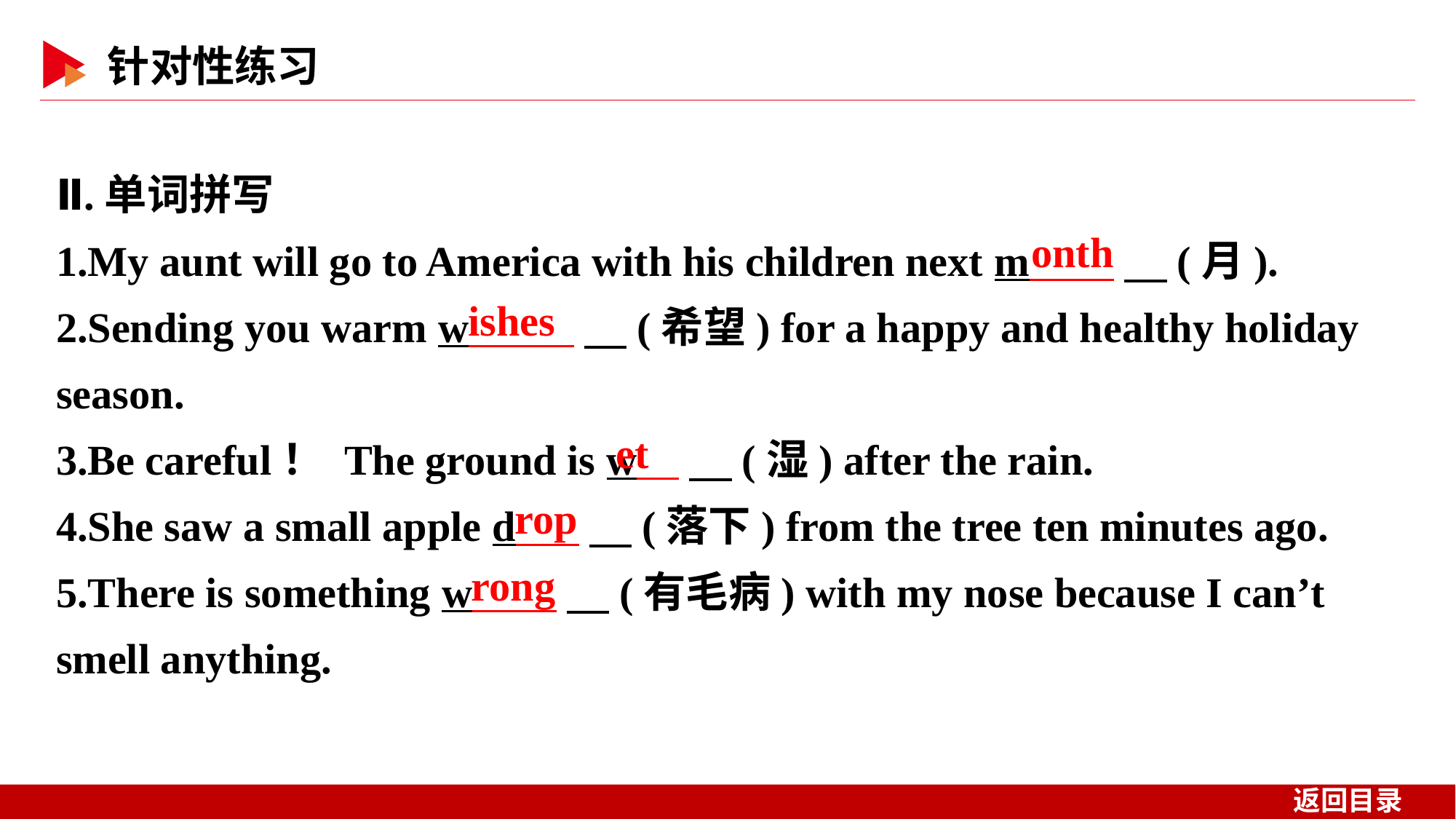

Ⅱ.单词拼写
1.My aunt will go to America with his children next m        　(月).
2.Sending you warm w          　(希望) for a happy and healthy holiday season.
3.Be careful！ The ground is w    　(湿) after the rain.
4.She saw a small apple d      　(落下) from the tree ten minutes ago.
5.There is something w        　(有毛病) with my nose because I can’t smell anything.
onth
ishes
et
rop
rong